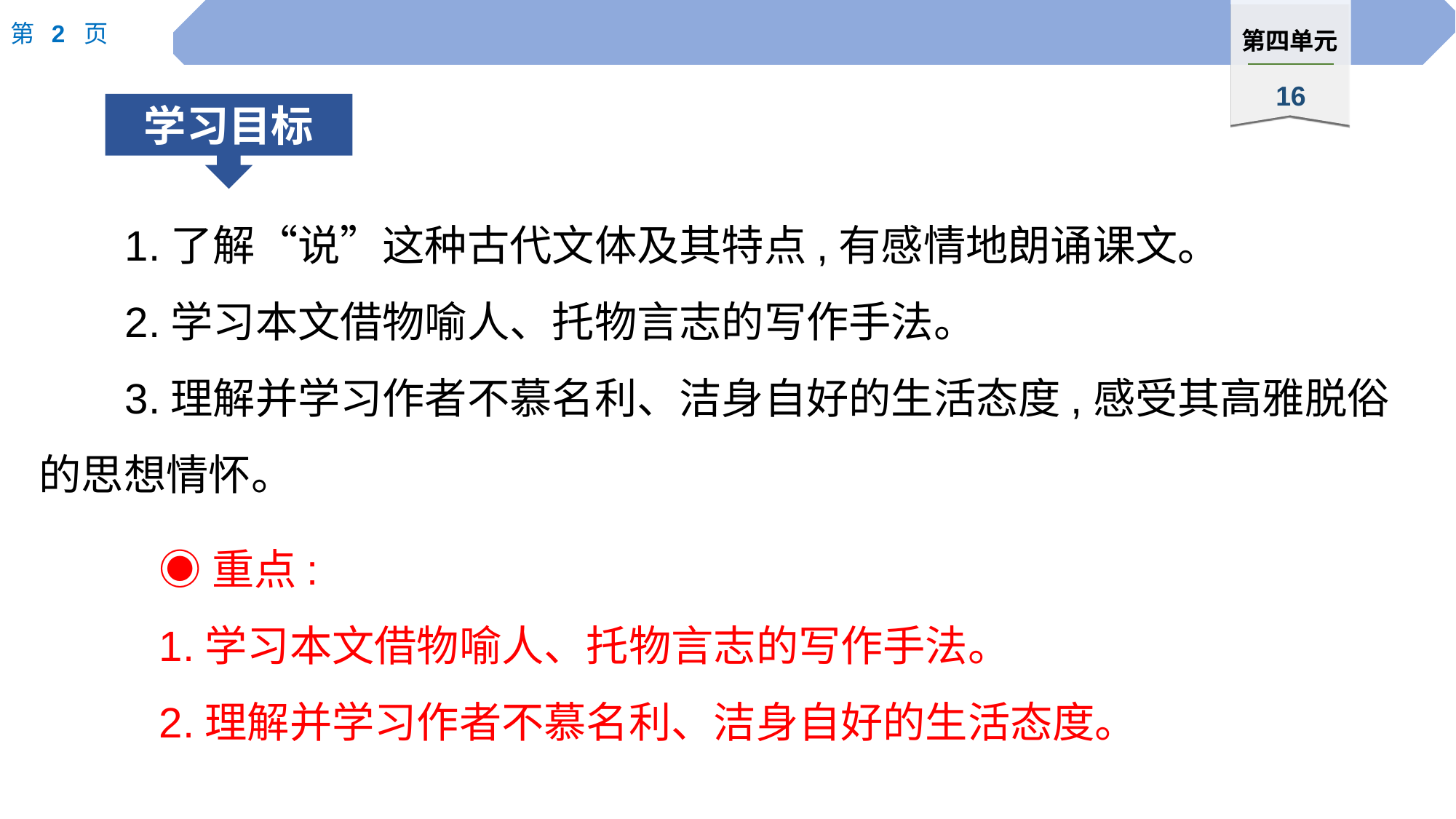

1.了解“说”这种古代文体及其特点,有感情地朗诵课文。
2.学习本文借物喻人、托物言志的写作手法。
3.理解并学习作者不慕名利、洁身自好的生活态度,感受其高雅脱俗的思想情怀。
◉重点:
1.学习本文借物喻人、托物言志的写作手法。
2.理解并学习作者不慕名利、洁身自好的生活态度。